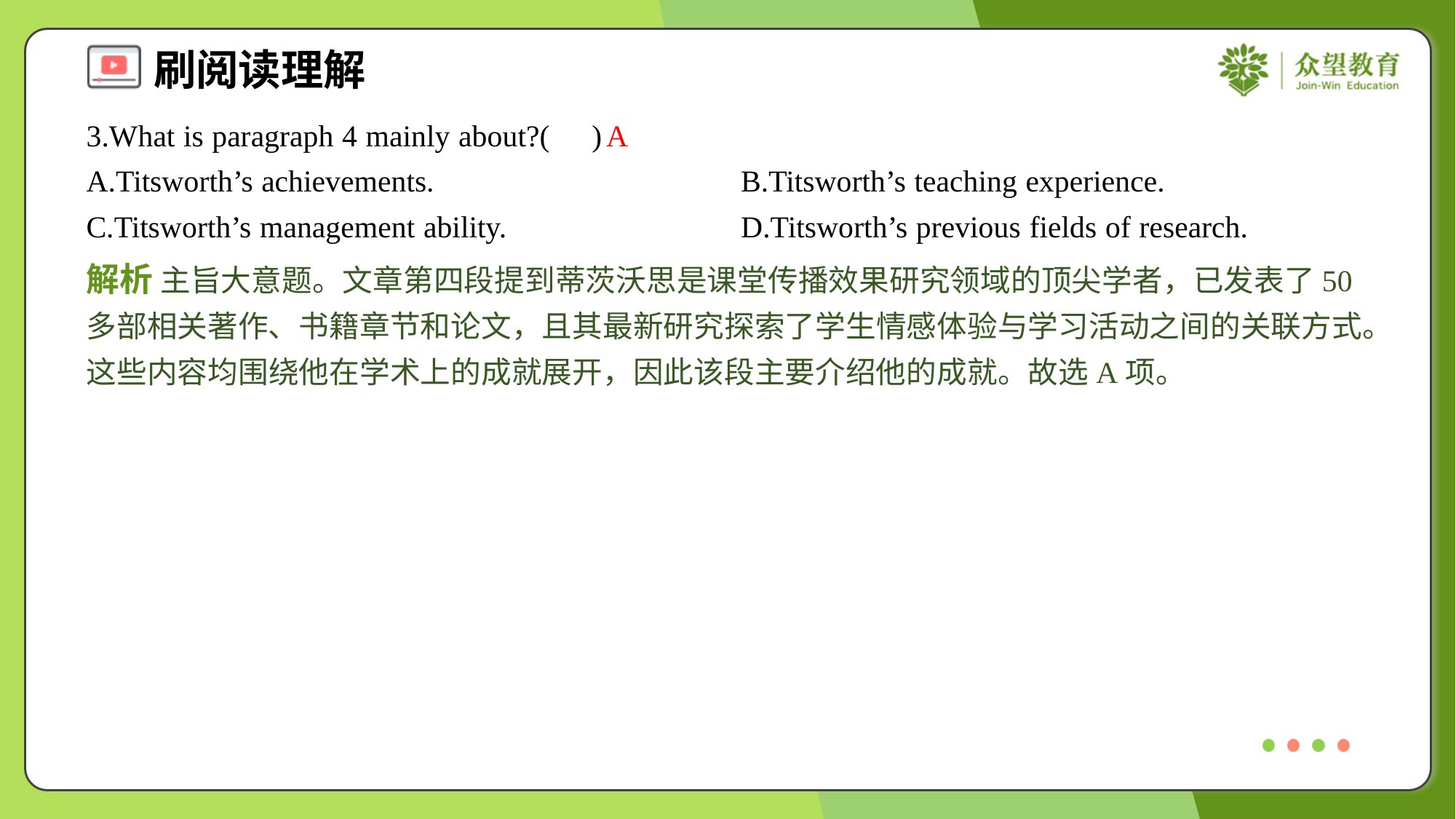

3.What is paragraph 4 mainly about?(     )
A
A.Titsworth’s achievements.	B.Titsworth’s teaching experience.
C.Titsworth’s management ability.	D.Titsworth’s previous fields of research.
解析 主旨大意题。文章第四段提到蒂茨沃思是课堂传播效果研究领域的顶尖学者，已发表了50多部相关著作、书籍章节和论文，且其最新研究探索了学生情感体验与学习活动之间的关联方式。这些内容均围绕他在学术上的成就展开，因此该段主要介绍他的成就。故选A项。